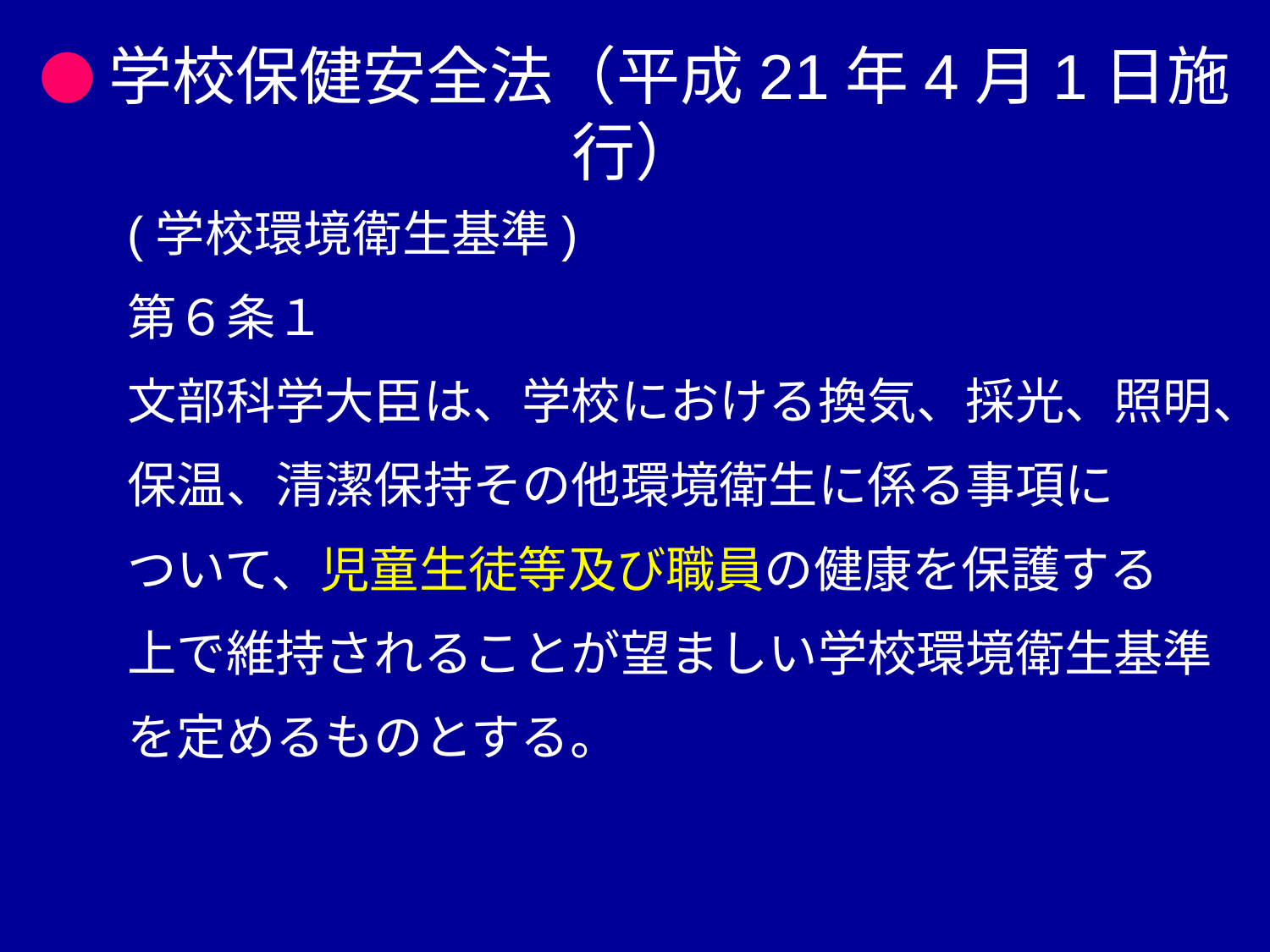

●学校保健安全法（平成21年4月1日施行）
(学校環境衛生基準)
第６条１
文部科学大臣は、学校における換気、採光、照明、
保温、清潔保持その他環境衛生に係る事項に
ついて、児童生徒等及び職員の健康を保護する
上で維持されることが望ましい学校環境衛生基準
を定めるものとする。